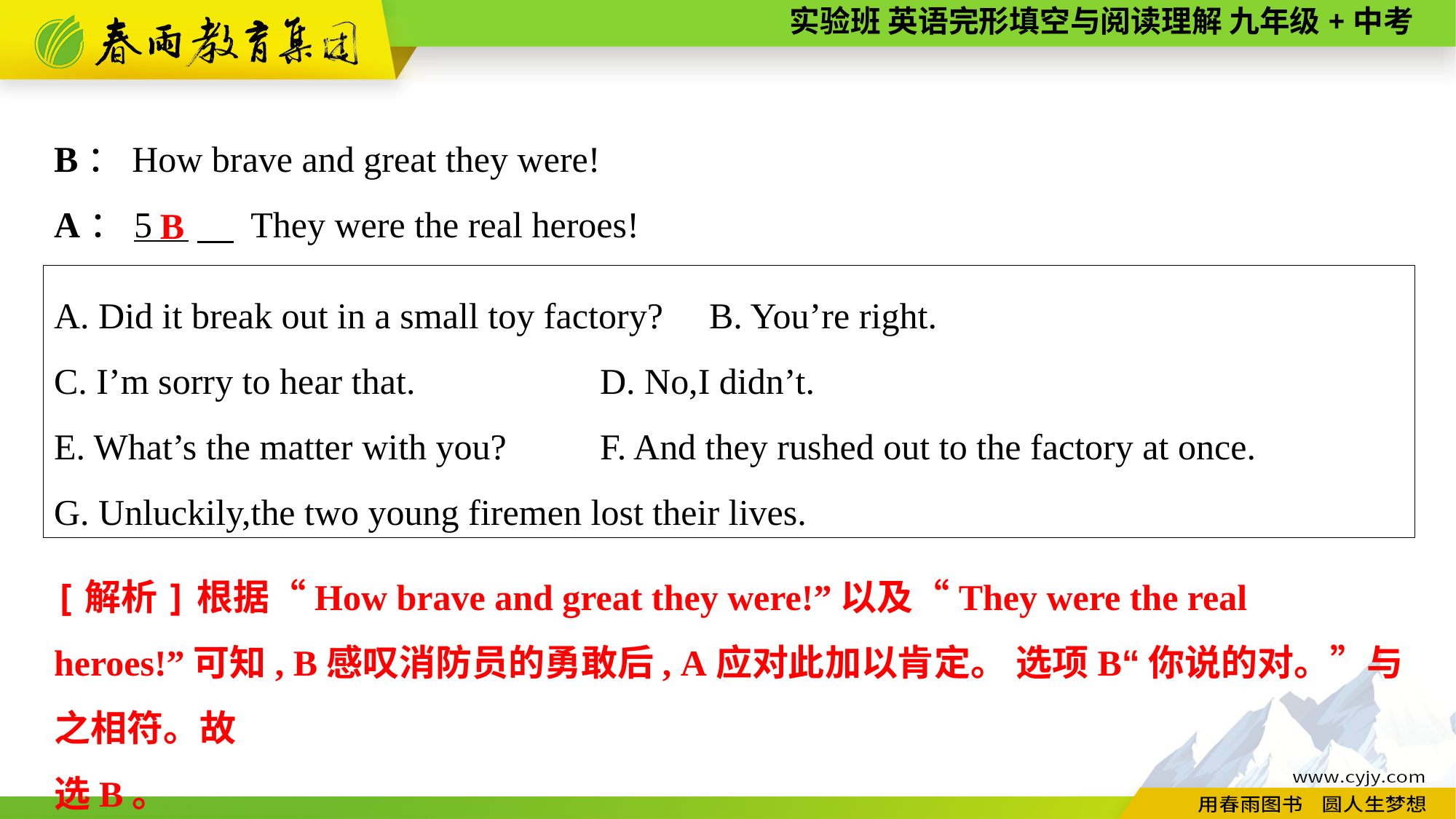

B：How brave and great they were!
A：5    　 They were the real heroes!
B
A. Did it break out in a small toy factory?	B. You’re right.
C. I’m sorry to hear that.		D. No,I didn’t.
E. What’s the matter with you?	F. And they rushed out to the factory at once.
G. Unluckily,the two young firemen lost their lives.
[解析]根据“How brave and great they were!”以及“They were the real heroes!”可知, B感叹消防员的勇敢后, A应对此加以肯定。 选项B“你说的对。”与之相符。故
选B。